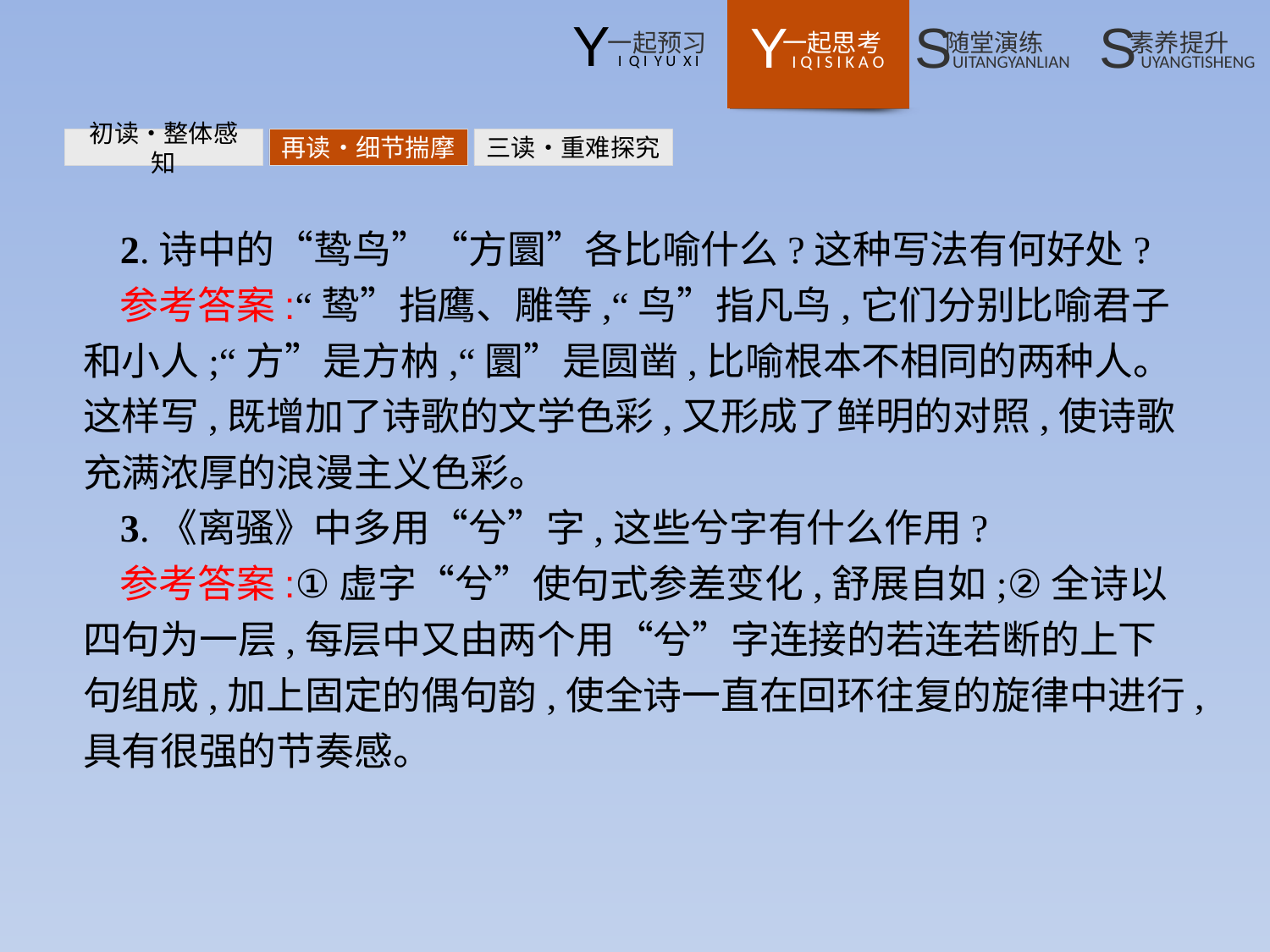

初读•整体感知
再读•细节揣摩
三读•重难探究
2.诗中的“鸷鸟”“方圜”各比喻什么?这种写法有何好处?
参考答案:“鸷”指鹰、雕等,“鸟”指凡鸟,它们分别比喻君子和小人;“方”是方枘,“圜”是圆凿,比喻根本不相同的两种人。这样写,既增加了诗歌的文学色彩,又形成了鲜明的对照,使诗歌充满浓厚的浪漫主义色彩。
3.《离骚》中多用“兮”字,这些兮字有什么作用?
参考答案:①虚字“兮”使句式参差变化,舒展自如;②全诗以四句为一层,每层中又由两个用“兮”字连接的若连若断的上下句组成,加上固定的偶句韵,使全诗一直在回环往复的旋律中进行,具有很强的节奏感。